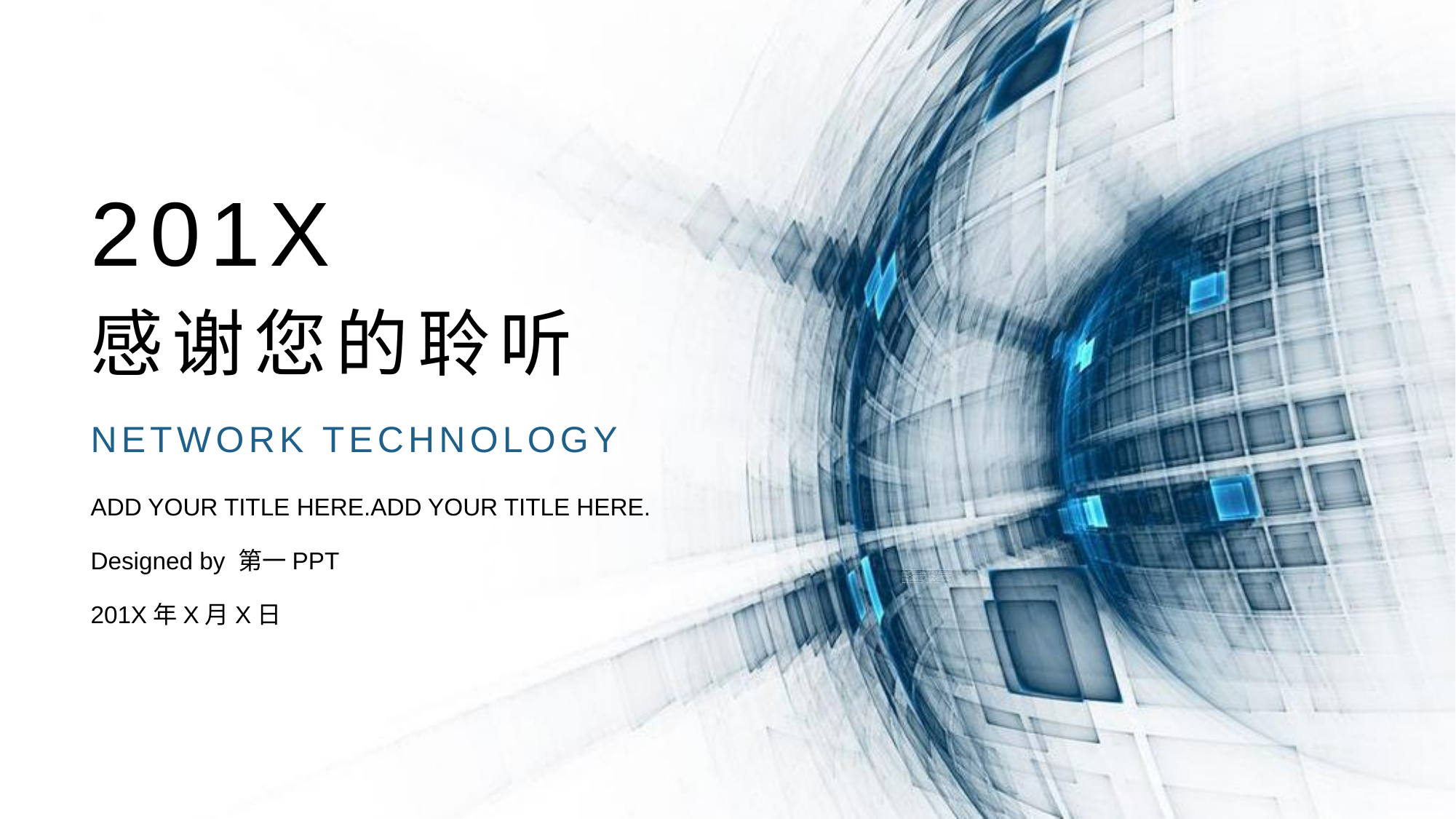

201X
感谢您的聆听
NETWORK TECHNOLOGY
ADD YOUR TITLE HERE.ADD YOUR TITLE HERE.
Designed by 第一PPT
201X年X月X日